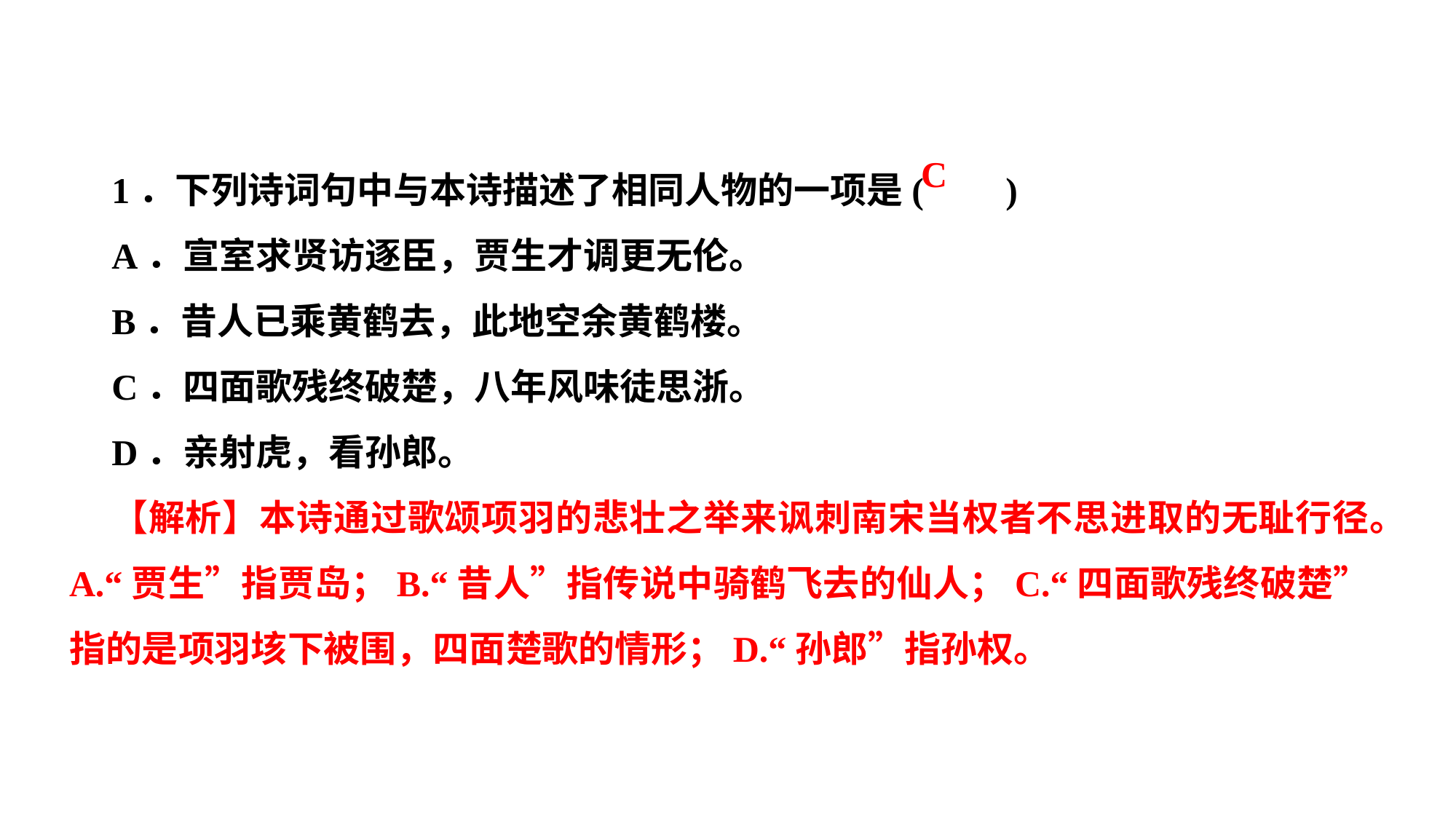

1．下列诗词句中与本诗描述了相同人物的一项是(         )
A．宣室求贤访逐臣，贾生才调更无伦。
B．昔人已乘黄鹤去，此地空余黄鹤楼。
C．四面歌残终破楚，八年风味徒思浙。
D．亲射虎，看孙郎。
【解析】本诗通过歌颂项羽的悲壮之举来讽刺南宋当权者不思进取的无耻行径。A.“贾生”指贾岛；B.“昔人”指传说中骑鹤飞去的仙人；C.“四面歌残终破楚”指的是项羽垓下被围，四面楚歌的情形；D.“孙郎”指孙权。
C